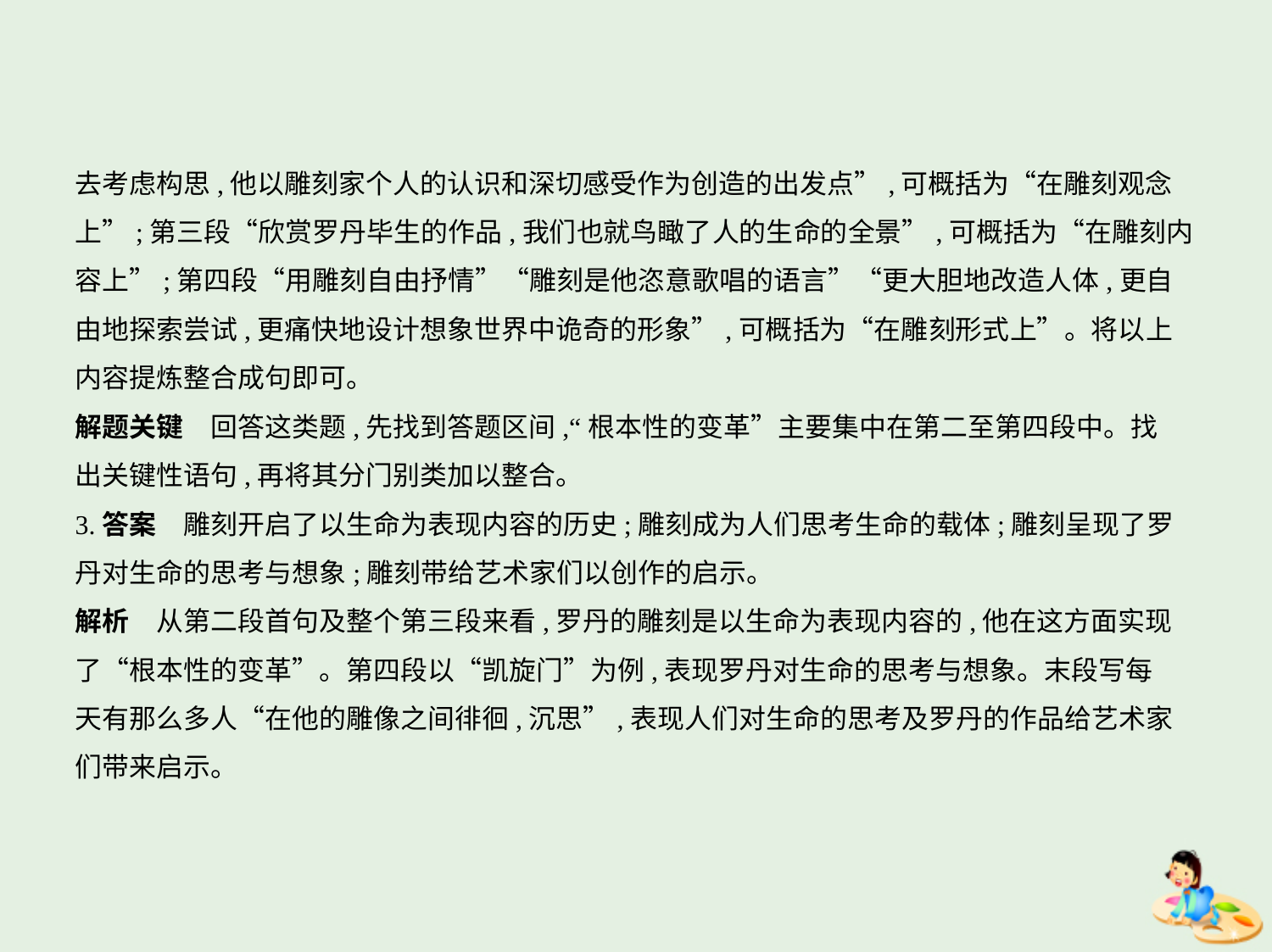

去考虑构思,他以雕刻家个人的认识和深切感受作为创造的出发点”,可概括为“在雕刻观念
上”;第三段“欣赏罗丹毕生的作品,我们也就鸟瞰了人的生命的全景”,可概括为“在雕刻内
容上”;第四段“用雕刻自由抒情”“雕刻是他恣意歌唱的语言”“更大胆地改造人体,更自
由地探索尝试,更痛快地设计想象世界中诡奇的形象”,可概括为“在雕刻形式上”。将以上
内容提炼整合成句即可。
解题关键　回答这类题,先找到答题区间,“根本性的变革”主要集中在第二至第四段中。找
出关键性语句,再将其分门别类加以整合。
3.答案　雕刻开启了以生命为表现内容的历史;雕刻成为人们思考生命的载体;雕刻呈现了罗
丹对生命的思考与想象;雕刻带给艺术家们以创作的启示。
解析　从第二段首句及整个第三段来看,罗丹的雕刻是以生命为表现内容的,他在这方面实现
了“根本性的变革”。第四段以“凯旋门”为例,表现罗丹对生命的思考与想象。末段写每
天有那么多人“在他的雕像之间徘徊,沉思”,表现人们对生命的思考及罗丹的作品给艺术家
们带来启示。